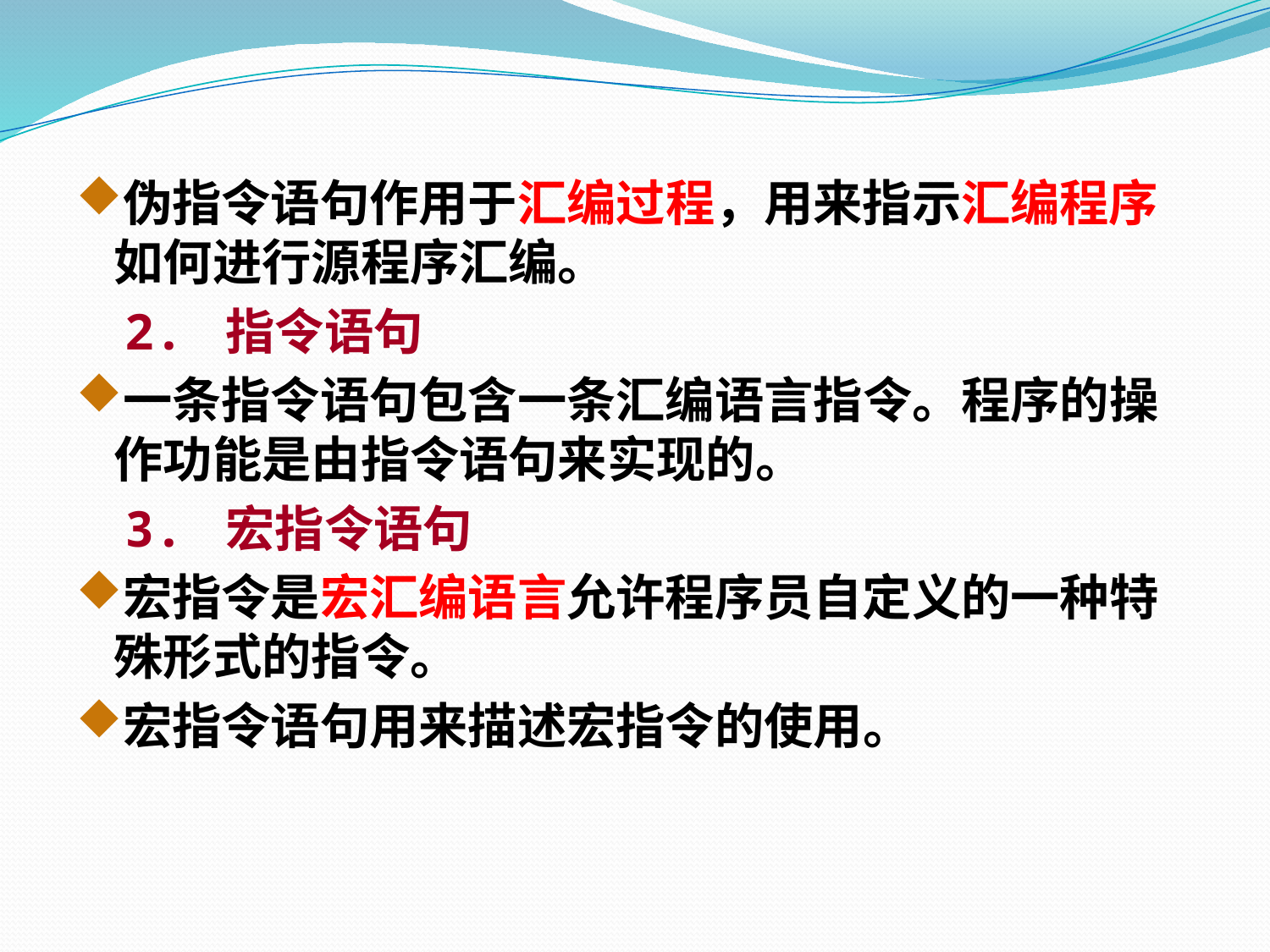

伪指令语句作用于汇编过程，用来指示汇编程序如何进行源程序汇编。
    2. 指令语句
一条指令语句包含一条汇编语言指令。程序的操作功能是由指令语句来实现的。
    3. 宏指令语句
宏指令是宏汇编语言允许程序员自定义的一种特殊形式的指令。
宏指令语句用来描述宏指令的使用。